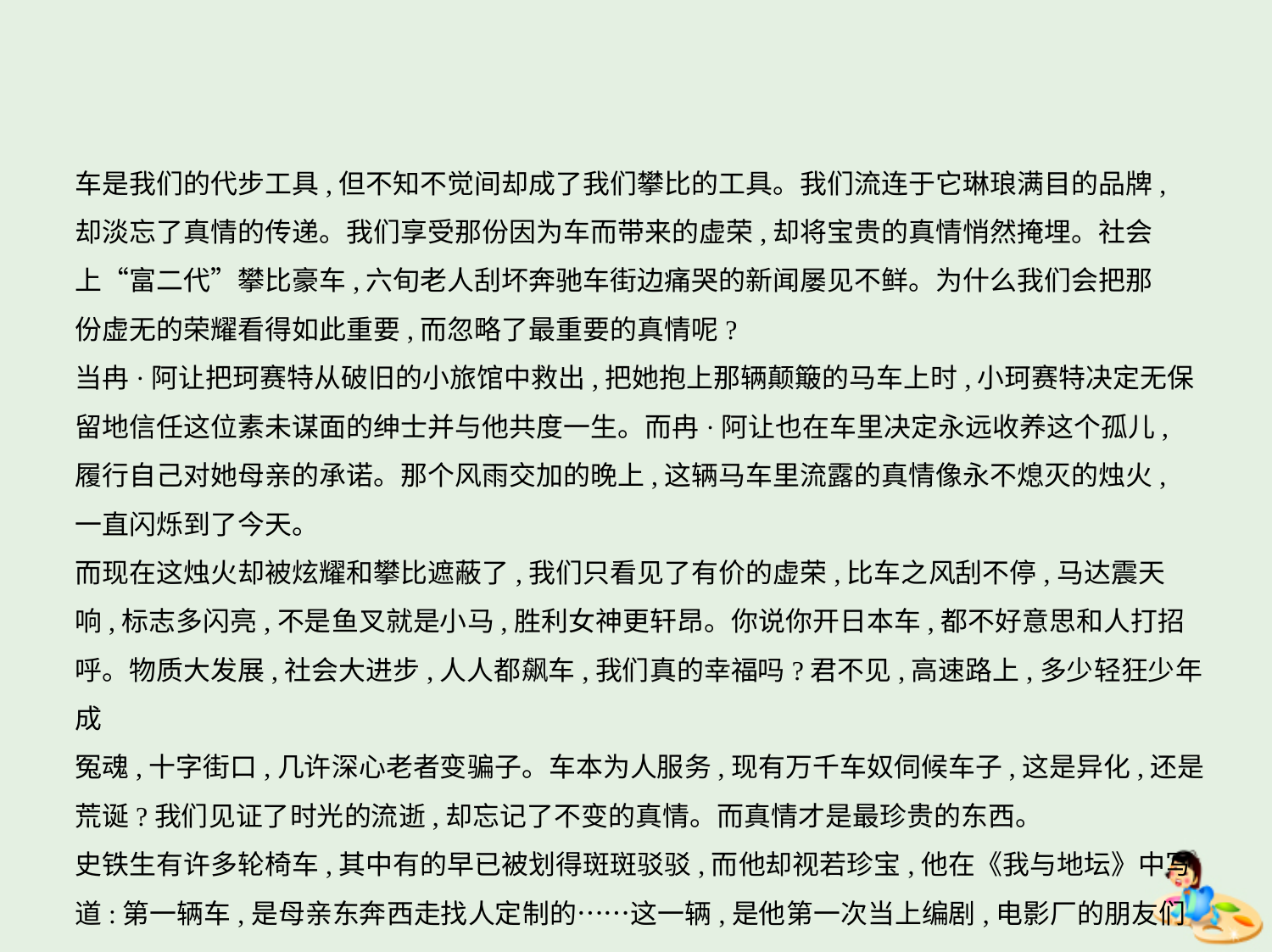

车是我们的代步工具,但不知不觉间却成了我们攀比的工具。我们流连于它琳琅满目的品牌,
却淡忘了真情的传递。我们享受那份因为车而带来的虚荣,却将宝贵的真情悄然掩埋。社会
上“富二代”攀比豪车,六旬老人刮坏奔驰车街边痛哭的新闻屡见不鲜。为什么我们会把那
份虚无的荣耀看得如此重要,而忽略了最重要的真情呢?
当冉·阿让把珂赛特从破旧的小旅馆中救出,把她抱上那辆颠簸的马车上时,小珂赛特决定无保
留地信任这位素未谋面的绅士并与他共度一生。而冉·阿让也在车里决定永远收养这个孤儿,
履行自己对她母亲的承诺。那个风雨交加的晚上,这辆马车里流露的真情像永不熄灭的烛火,
一直闪烁到了今天。
而现在这烛火却被炫耀和攀比遮蔽了,我们只看见了有价的虚荣,比车之风刮不停,马达震天
响,标志多闪亮,不是鱼叉就是小马,胜利女神更轩昂。你说你开日本车,都不好意思和人打招
呼。物质大发展,社会大进步,人人都飙车,我们真的幸福吗?君不见,高速路上,多少轻狂少年成
冤魂,十字街口,几许深心老者变骗子。车本为人服务,现有万千车奴伺候车子,这是异化,还是
荒诞?我们见证了时光的流逝,却忘记了不变的真情。而真情才是最珍贵的东西。
史铁生有许多轮椅车,其中有的早已被划得斑斑驳驳,而他却视若珍宝,他在《我与地坛》中写
道:第一辆车,是母亲东奔西走找人定制的……这一辆,是他第一次当上编剧,电影厂的朋友们